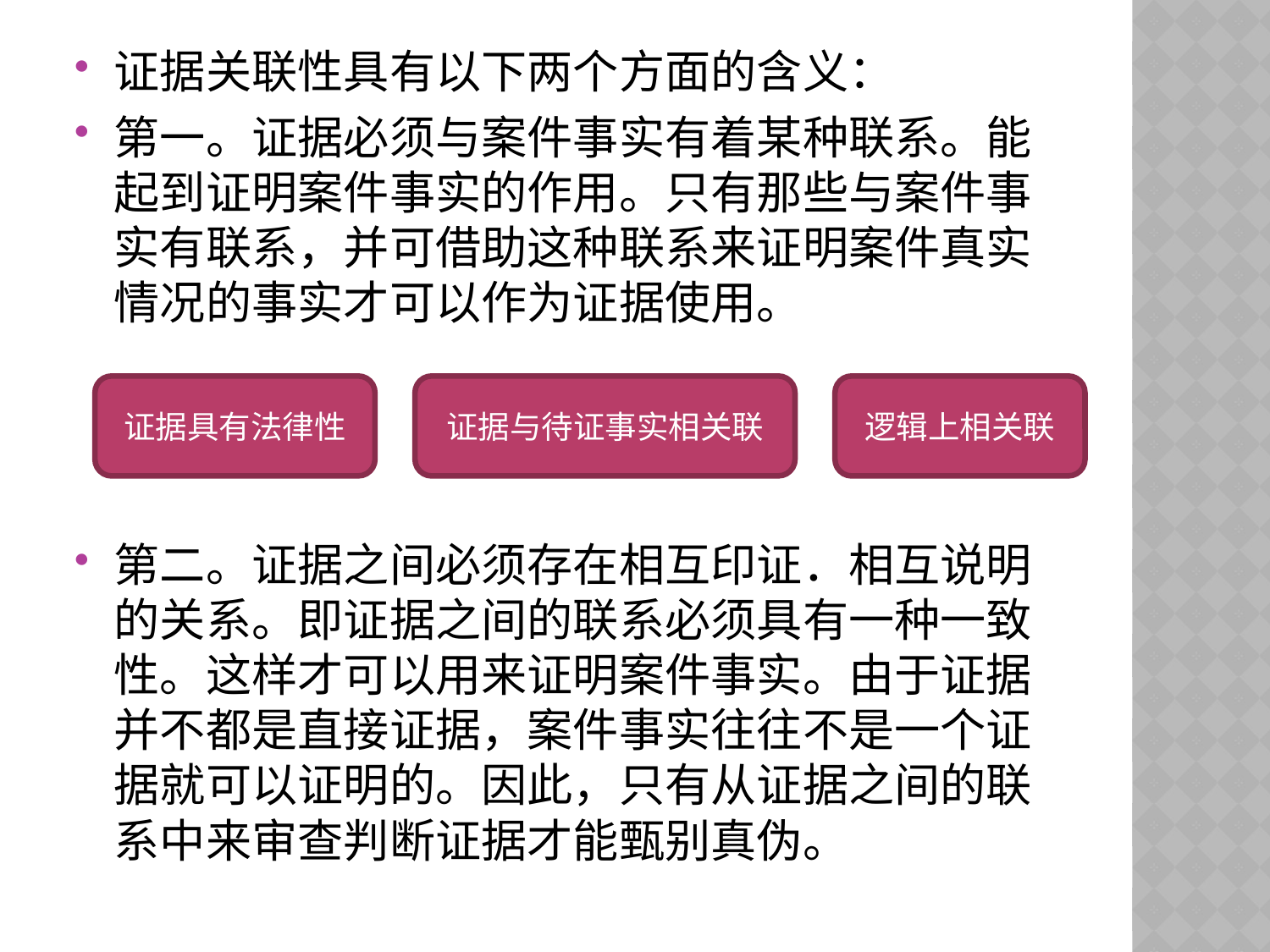

证据关联性具有以下两个方面的含义：
第一。证据必须与案件事实有着某种联系。能起到证明案件事实的作用。只有那些与案件事实有联系，并可借助这种联系来证明案件真实情况的事实才可以作为证据使用。

第二。证据之间必须存在相互印证．相互说明的关系。即证据之间的联系必须具有一种一致性。这样才可以用来证明案件事实。由于证据并不都是直接证据，案件事实往往不是一个证据就可以证明的。因此，只有从证据之间的联系中来审查判断证据才能甄别真伪。
证据具有法律性
证据与待证事实相关联
逻辑上相关联